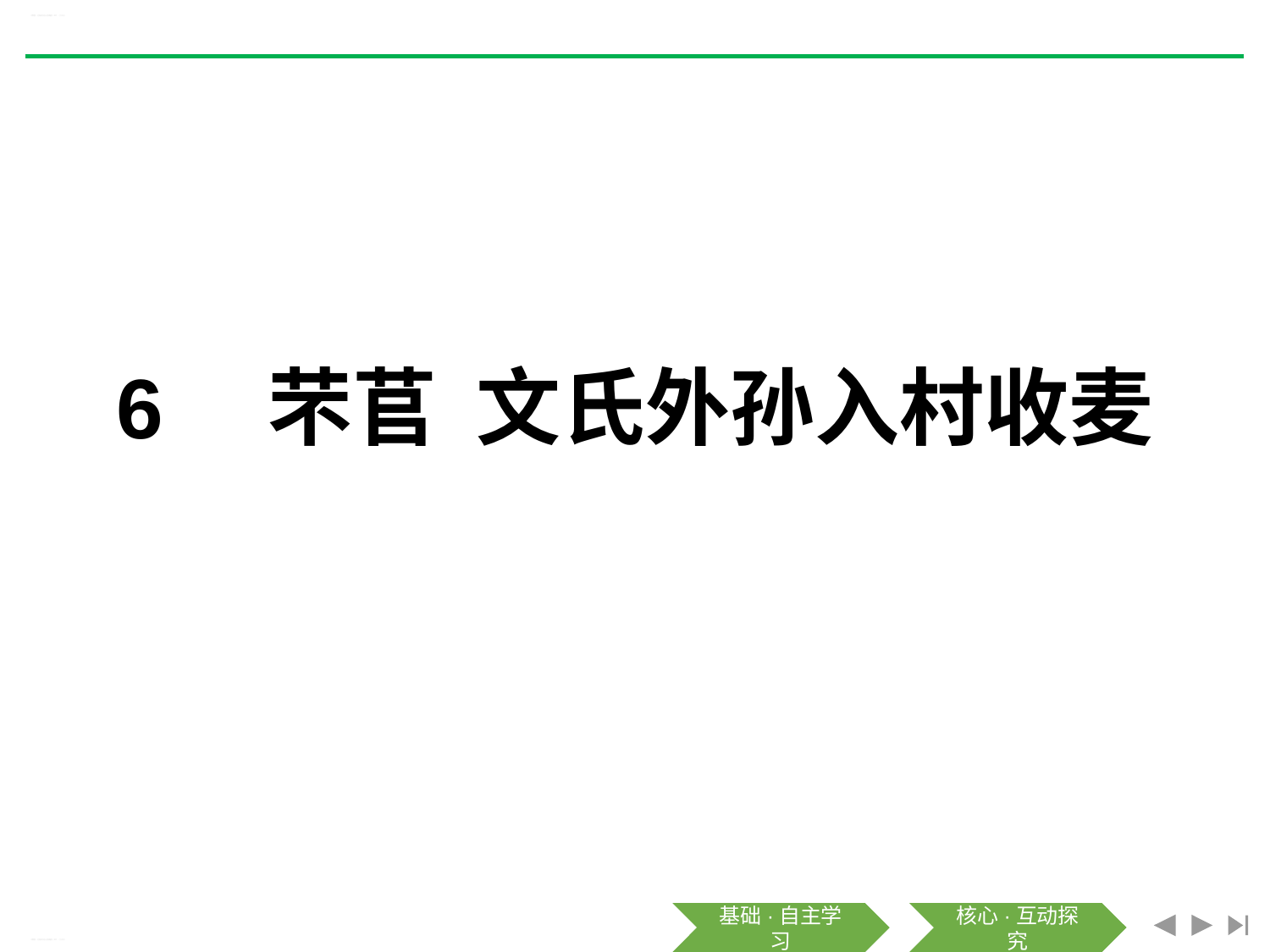

《芣苢》《文氏外孙入村收麦》PPT
《芣苢》《文氏外孙入村收麦》PPT（完美版）
6　芣苢  文氏外孙入村收麦
《芣苢》《文氏外孙入村收麦》PPT
《芣苢》《文氏外孙入村收麦》PPT（完美版）